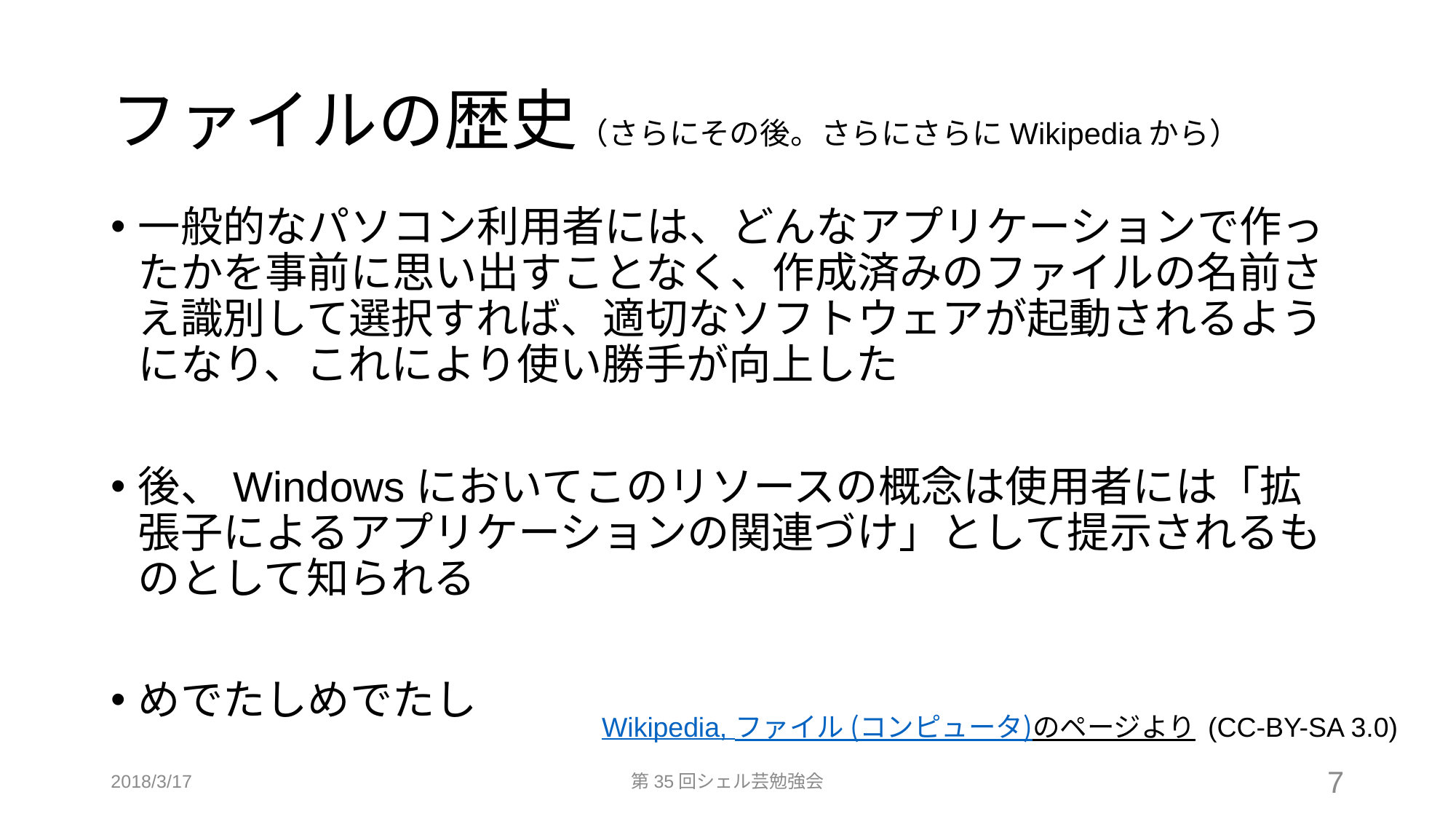

# ファイルの歴史（さらにその後。さらにさらにWikipediaから）
一般的なパソコン利用者には、どんなアプリケーションで作ったかを事前に思い出すことなく、作成済みのファイルの名前さえ識別して選択すれば、適切なソフトウェアが起動されるようになり、これにより使い勝手が向上した

後、Windowsにおいてこのリソースの概念は使用者には「拡張子によるアプリケーションの関連づけ」として提示されるものとして知られる

めでたしめでたし
Wikipedia, ファイル (コンピュータ)のページより (CC-BY-SA 3.0)
2018/3/17
第35回シェル芸勉強会
7